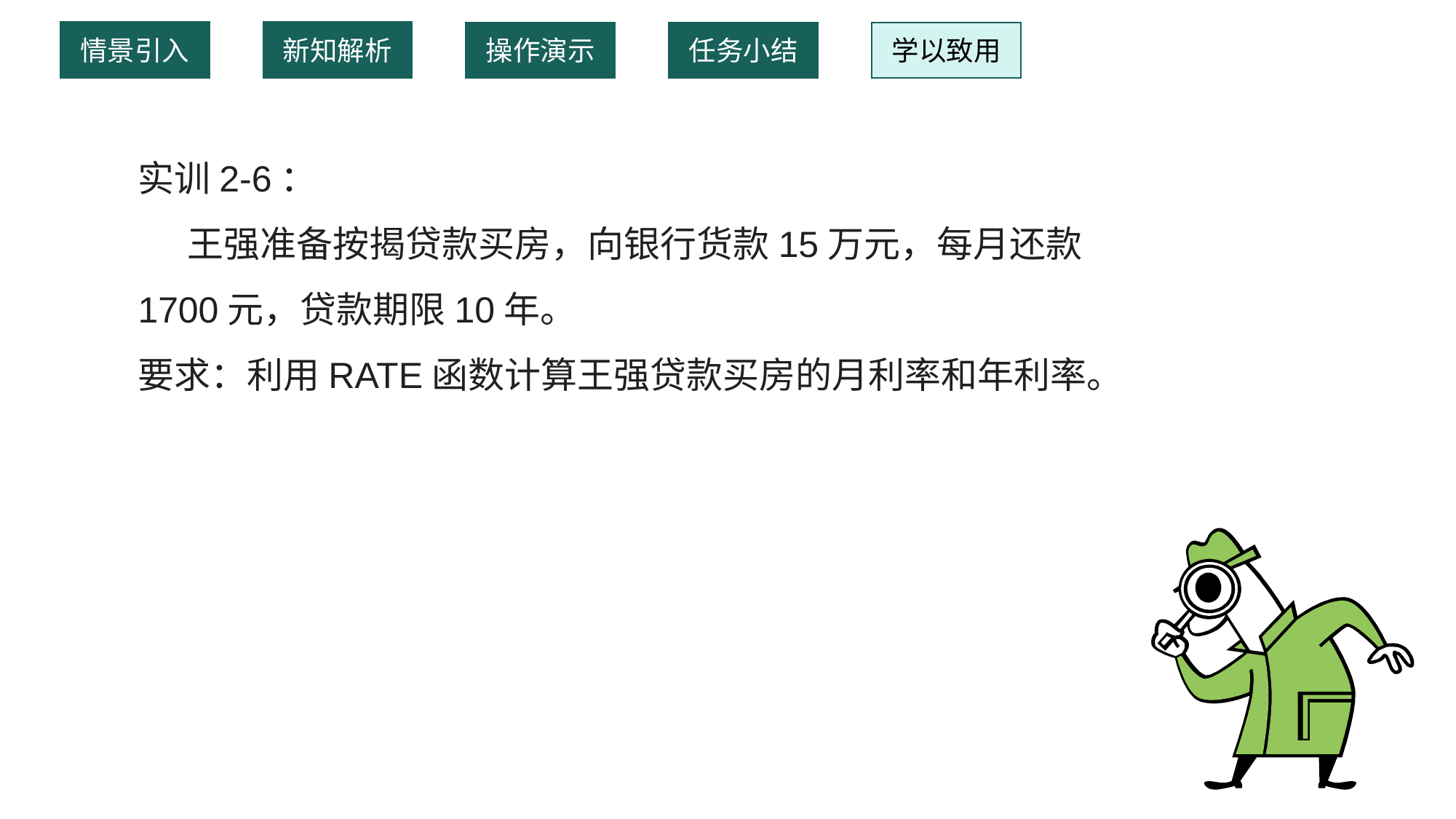

情景引入
新知解析
操作演示
任务小结
学以致用
实训2-6：
     王强准备按揭贷款买房，向银行货款15万元，每月还款1700元，贷款期限10年。
要求：利用RATE函数计算王强贷款买房的月利率和年利率。